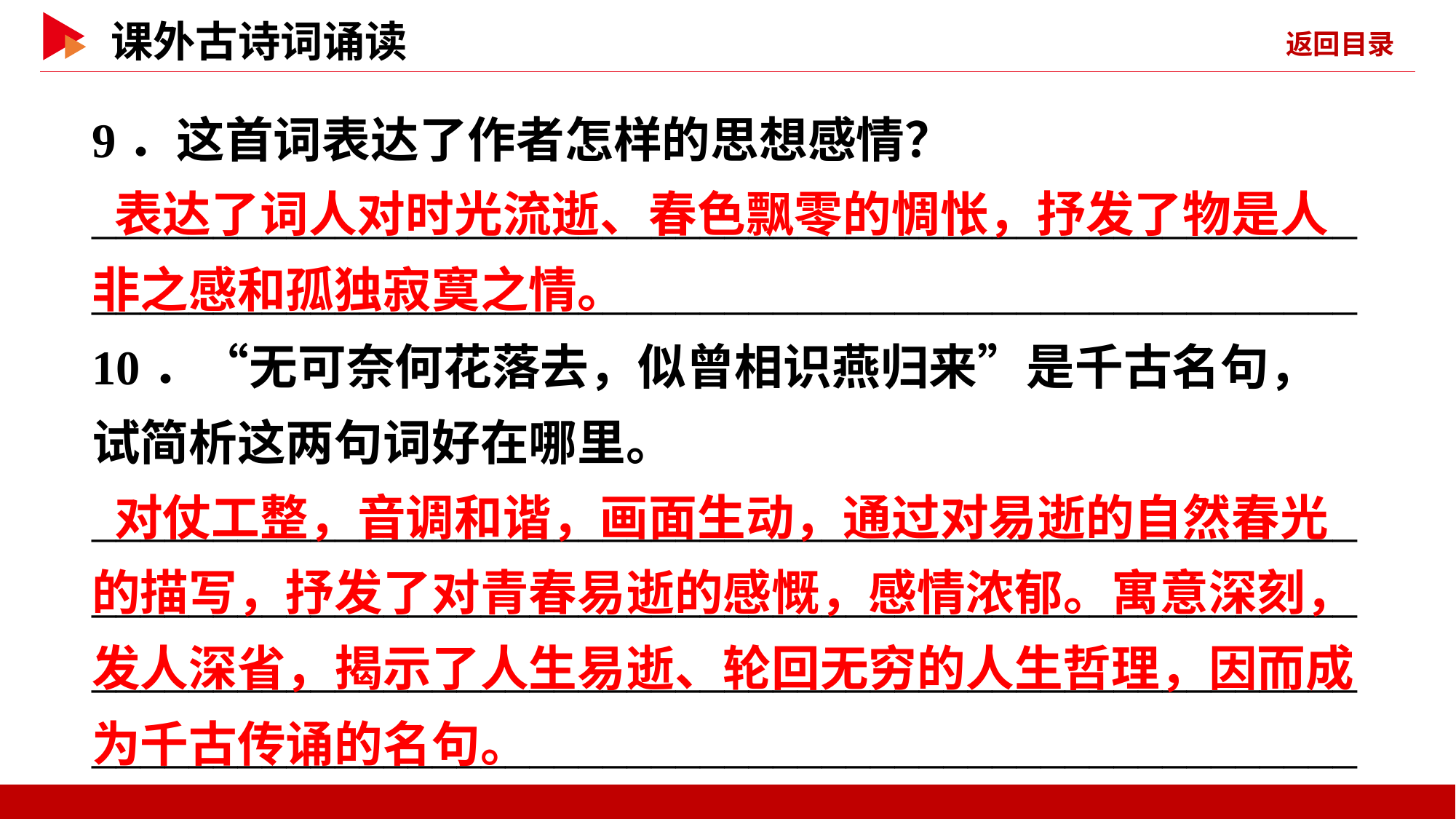

9．这首词表达了作者怎样的思想感情？
________________________________________________________________________________________________________
10．“无可奈何花落去，似曾相识燕归来”是千古名句，试简析这两句词好在哪里。
________________________________________________________________________________________________________________________________________________________________________________________________________________
 表达了词人对时光流逝、春色飘零的惆怅，抒发了物是人非之感和孤独寂寞之情。
 对仗工整，音调和谐，画面生动，通过对易逝的自然春光的描写，抒发了对青春易逝的感慨，感情浓郁。寓意深刻，发人深省，揭示了人生易逝、轮回无穷的人生哲理，因而成为千古传诵的名句。